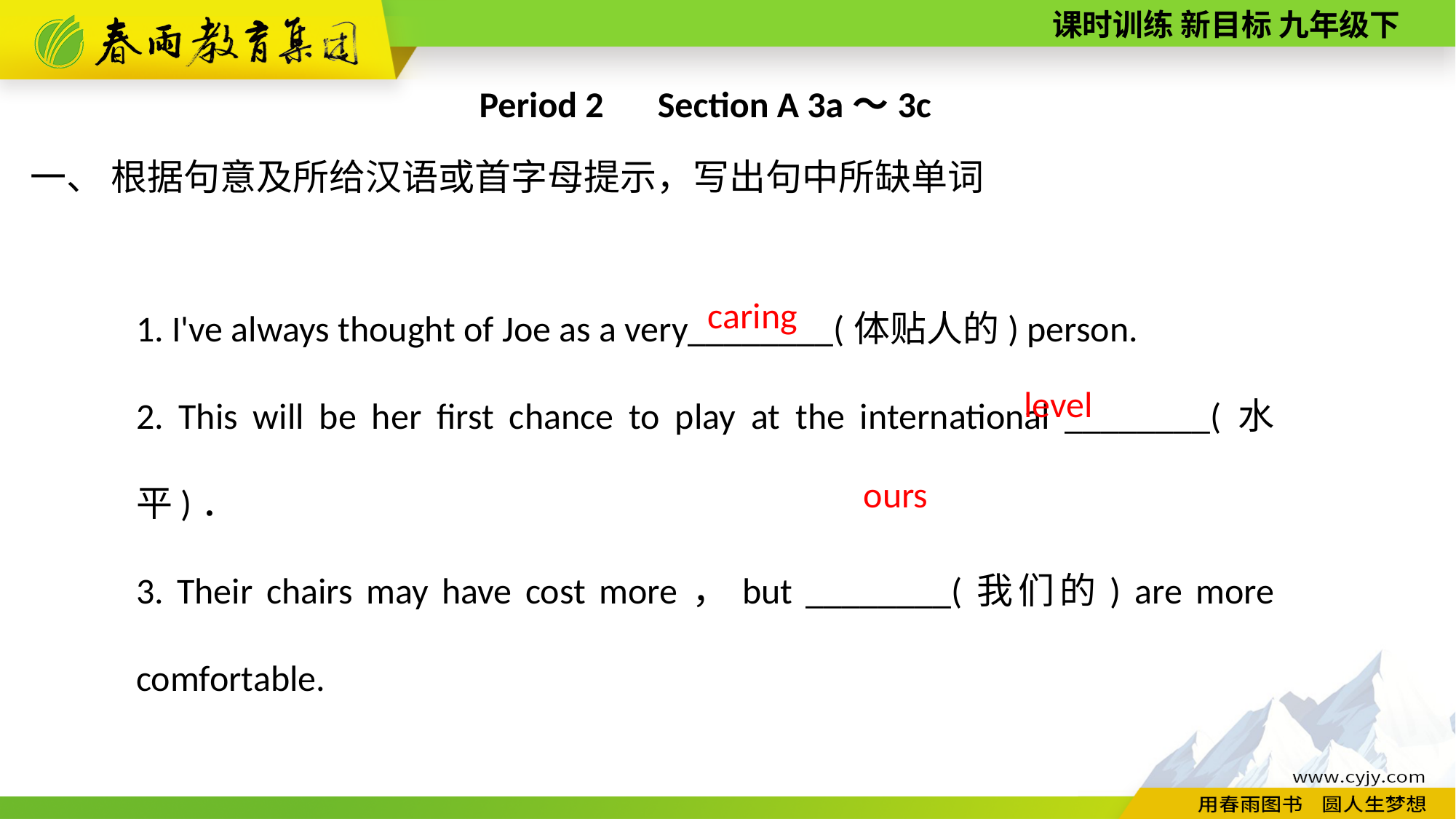

Period 2　Section A 3a～3c
一、 根据句意及所给汉语或首字母提示，写出句中所缺单词
1. I've always thought of Joe as a very________(体贴人的) person.
2. This will be her first chance to play at the international ________(水平)．
3. Their chairs may have cost more，but ________(我们的) are more comfortable.
 caring
level
ours